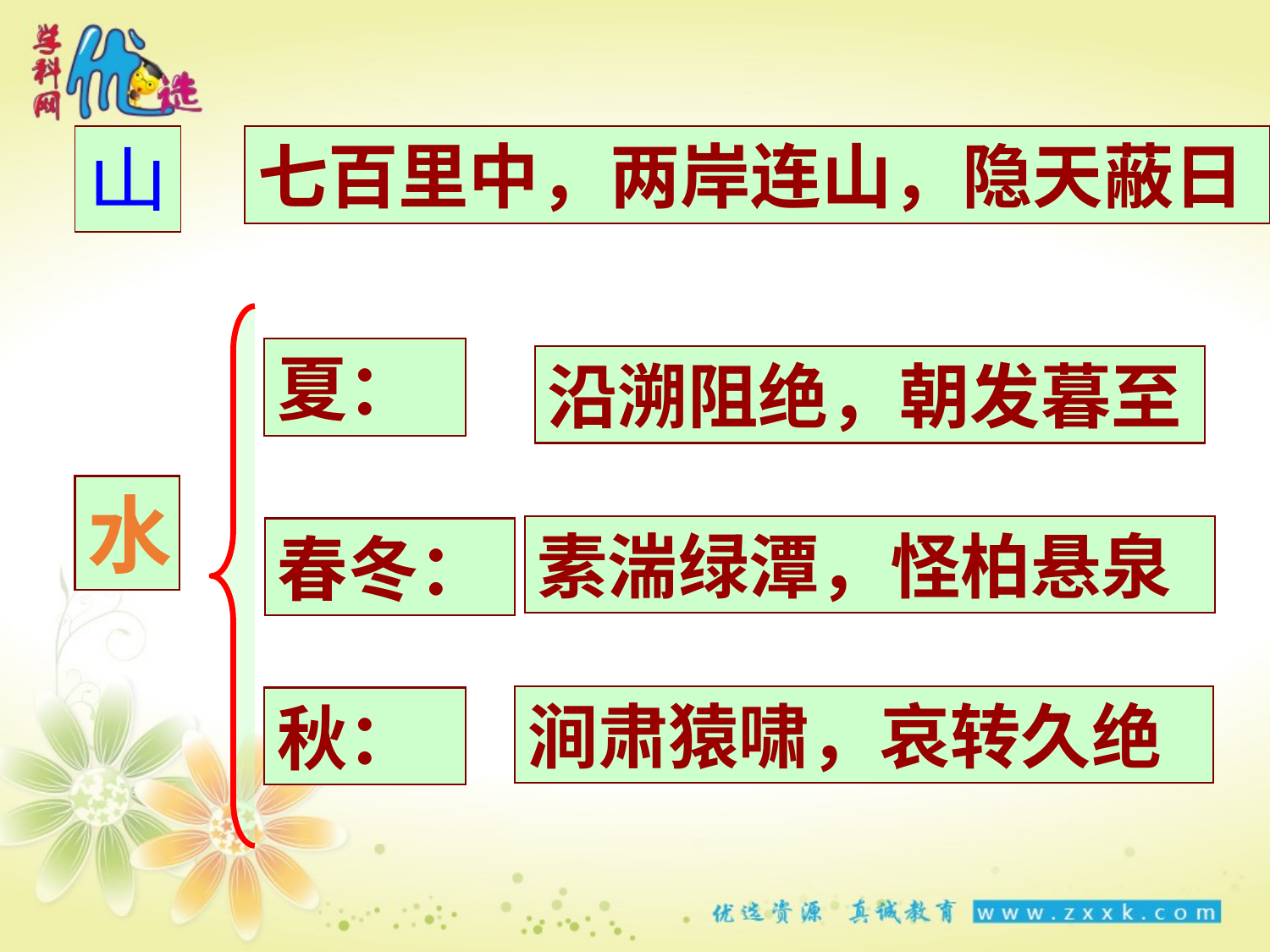

山
七百里中，两岸连山，隐天蔽日

夏：
沿溯阻绝，朝发暮至
水
素湍绿潭，怪柏悬泉
春冬：
涧肃猿啸，哀转久绝
秋：